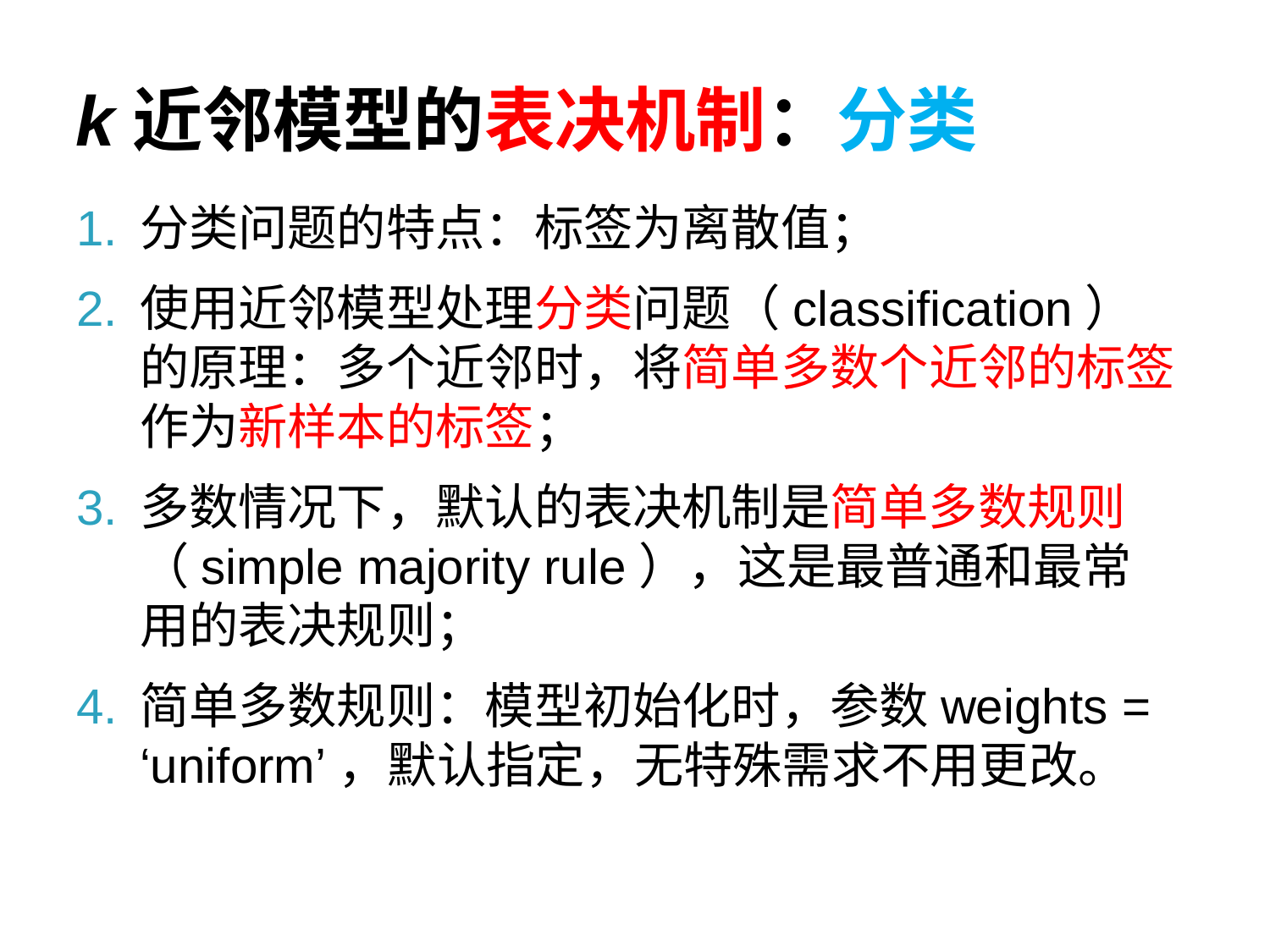

# k近邻模型的表决机制：分类
分类问题的特点：标签为离散值；
使用近邻模型处理分类问题（classification）的原理：多个近邻时，将简单多数个近邻的标签作为新样本的标签；
多数情况下，默认的表决机制是简单多数规则（simple majority rule），这是最普通和最常用的表决规则；
简单多数规则：模型初始化时，参数weights = ‘uniform’，默认指定，无特殊需求不用更改。